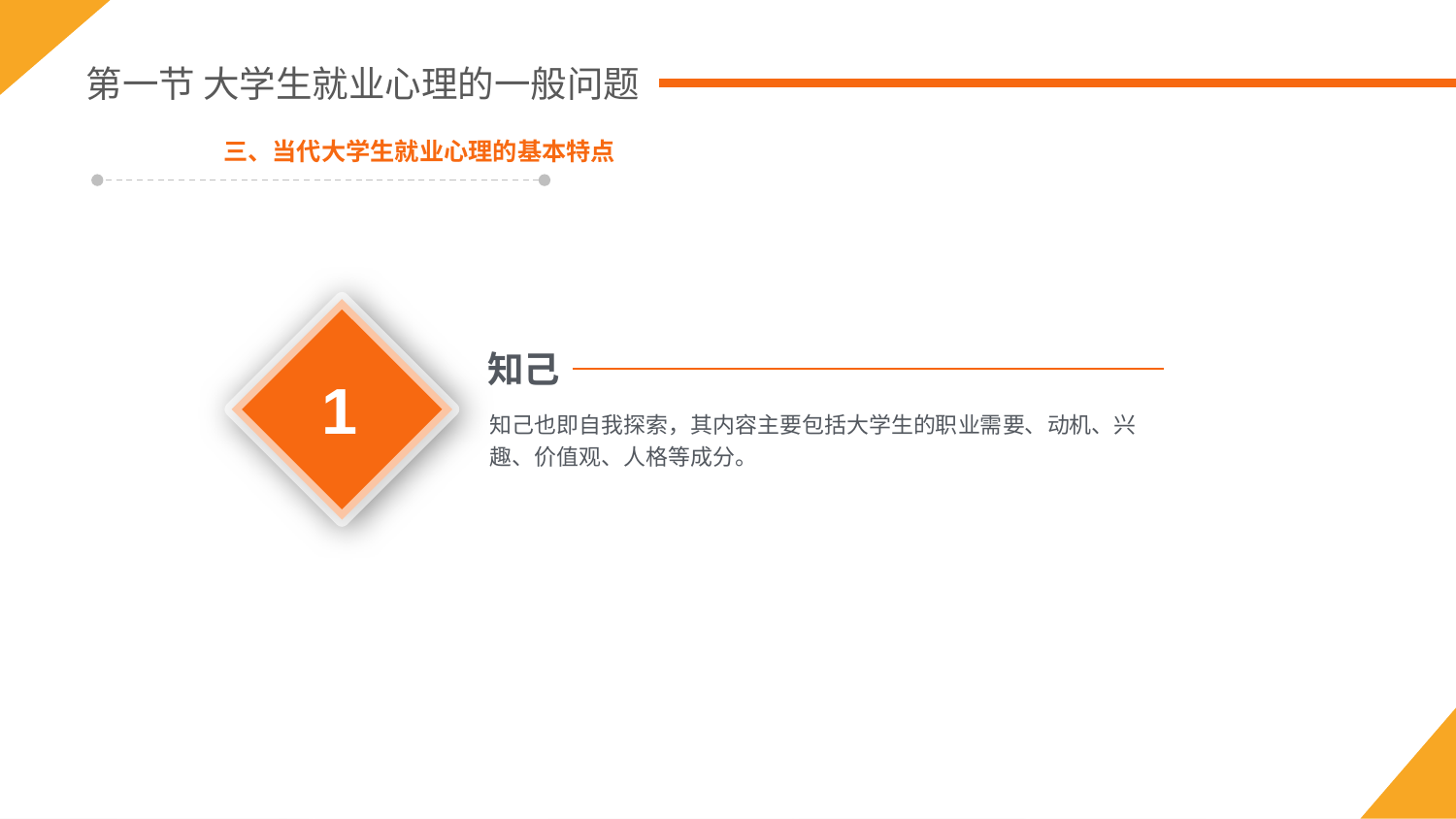

第一节 大学生就业心理的一般问题
三、当代大学生就业心理的基本特点

1
知己
知己也即自我探索，其内容主要包括大学生的职业需要、动机、兴趣、价值观、人格等成分。